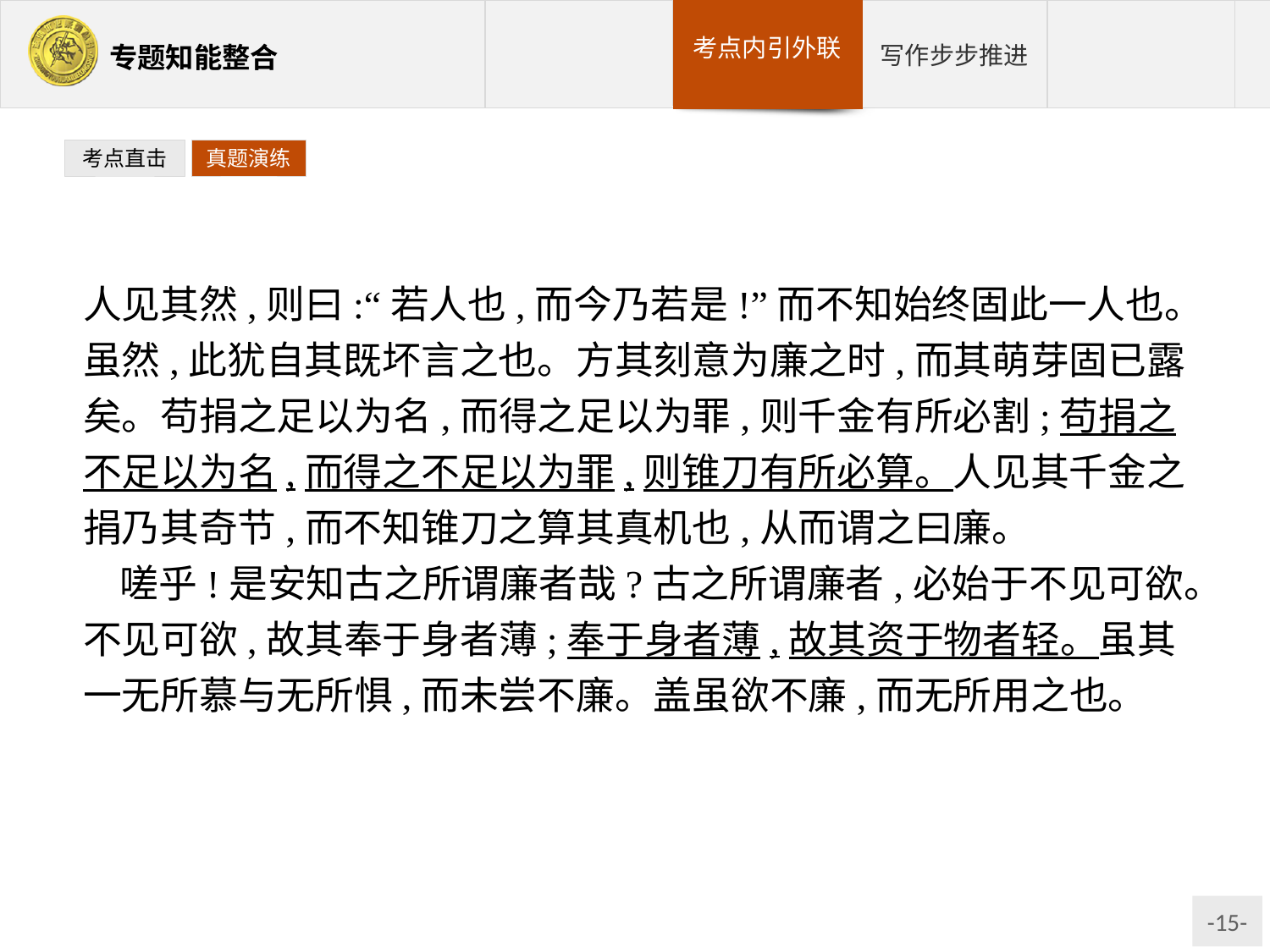

考点直击
真题演练
人见其然,则曰:“若人也,而今乃若是!”而不知始终固此一人也。虽然,此犹自其既坏言之也。方其刻意为廉之时,而其萌芽固已露矣。苟捐之足以为名,而得之足以为罪,则千金有所必割;苟捐之不足以为名,而得之不足以为罪,则锥刀有所必算。人见其千金之捐乃其奇节,而不知锥刀之算其真机也,从而谓之曰廉。
嗟乎!是安知古之所谓廉者哉?古之所谓廉者,必始于不见可欲。不见可欲,故其奉于身者薄;奉于身者薄,故其资于物者轻。虽其一无所慕与无所惧,而未尝不廉。盖虽欲不廉,而无所用之也。